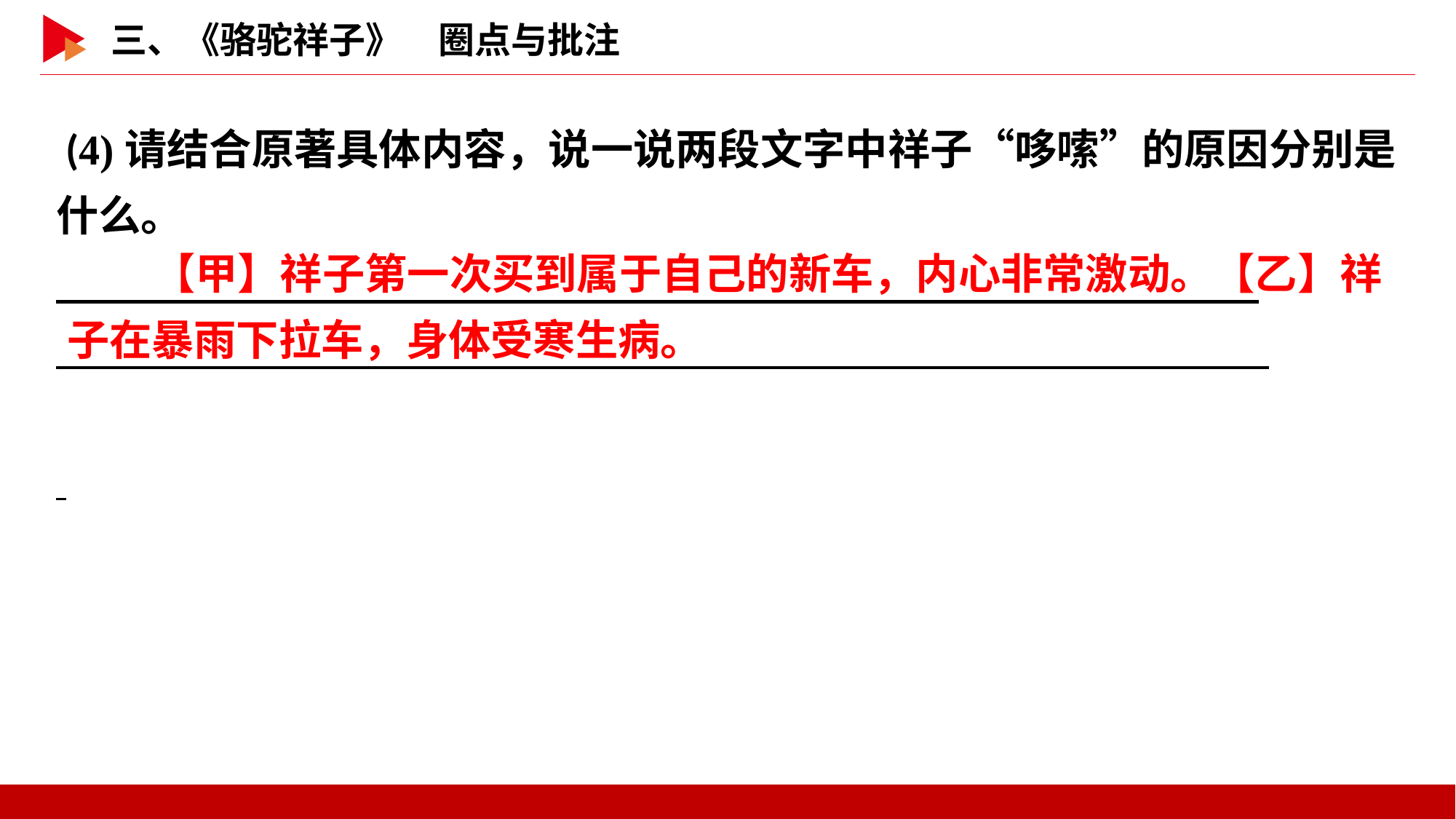

(4)请结合原著具体内容，说一说两段文字中祥子“哆嗦”的原因分别是什么。

【甲】祥子第一次买到属于自己的新车，内心非常激动。【乙】祥子在暴雨下拉车，身体受寒生病。